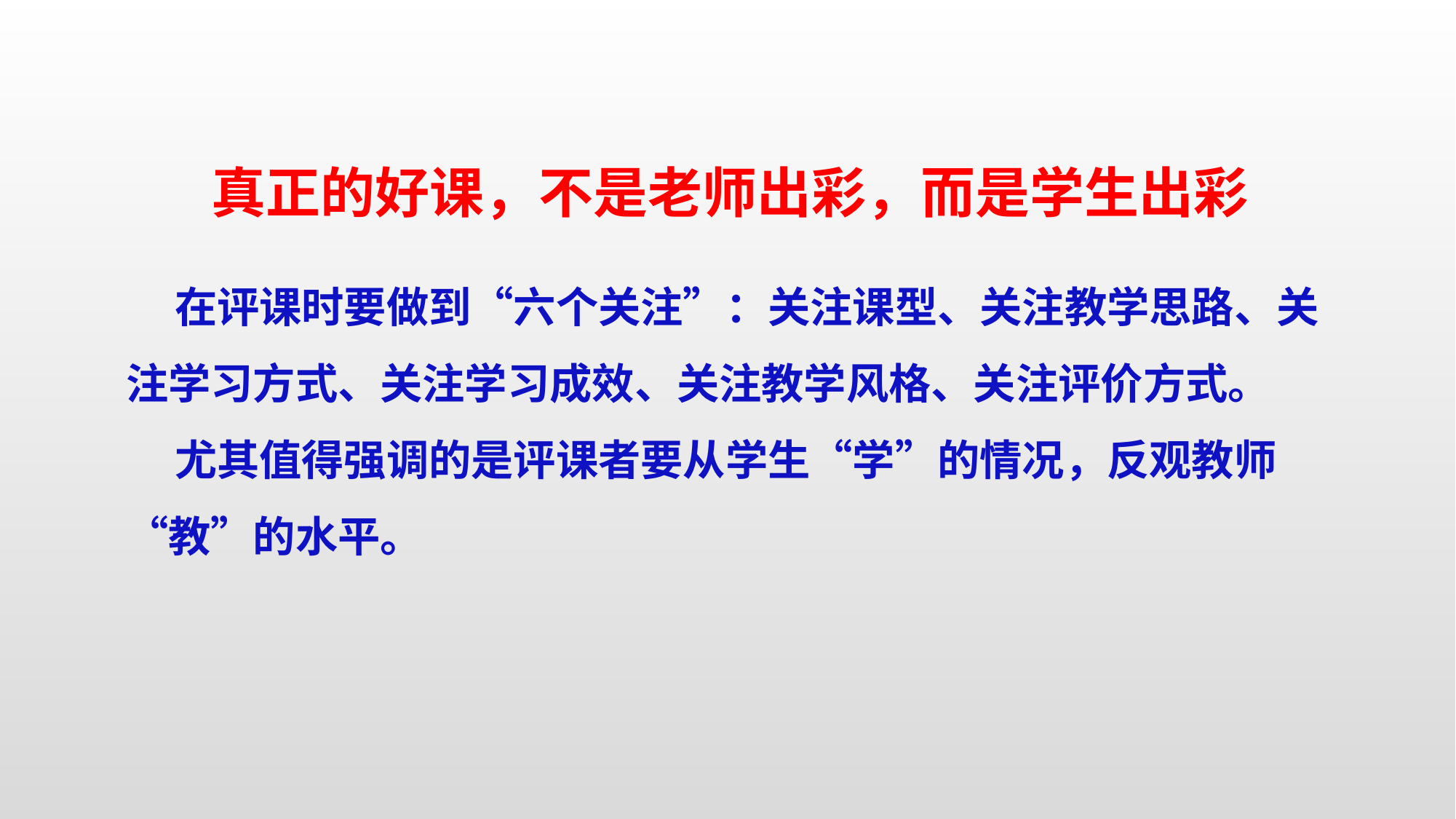

真正的好课，不是老师出彩，而是学生出彩
    在评课时要做到“六个关注”：关注课型、关注教学思路、关注学习方式、关注学习成效、关注教学风格、关注评价方式。
    尤其值得强调的是评课者要从学生“学”的情况，反观教师“教”的水平。